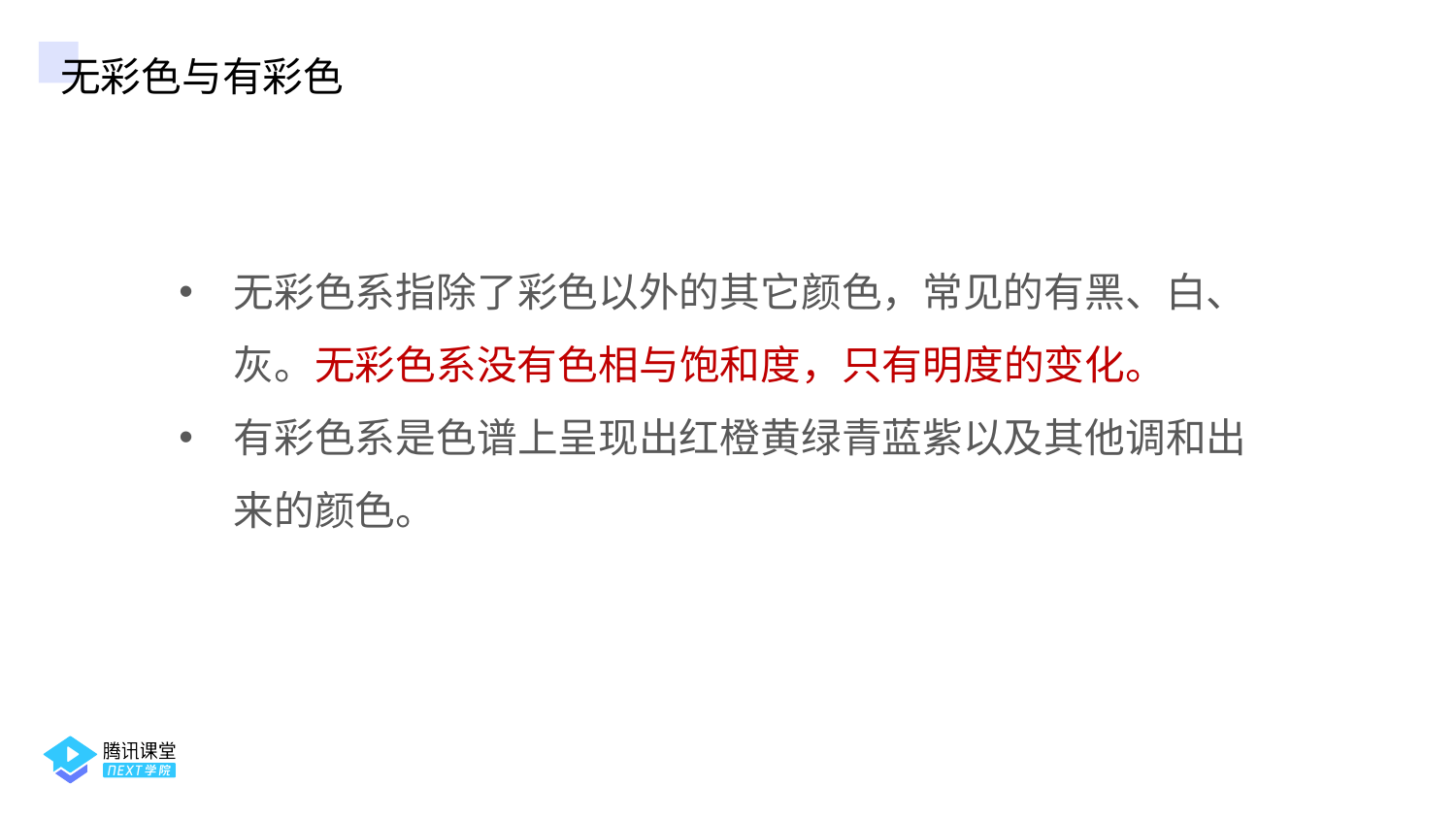

无彩色与有彩色
无彩色系指除了彩色以外的其它颜色，常见的有黑、白、灰。无彩色系没有色相与饱和度，只有明度的变化。
有彩色系是色谱上呈现出红橙黄绿青蓝紫以及其他调和出来的颜色。